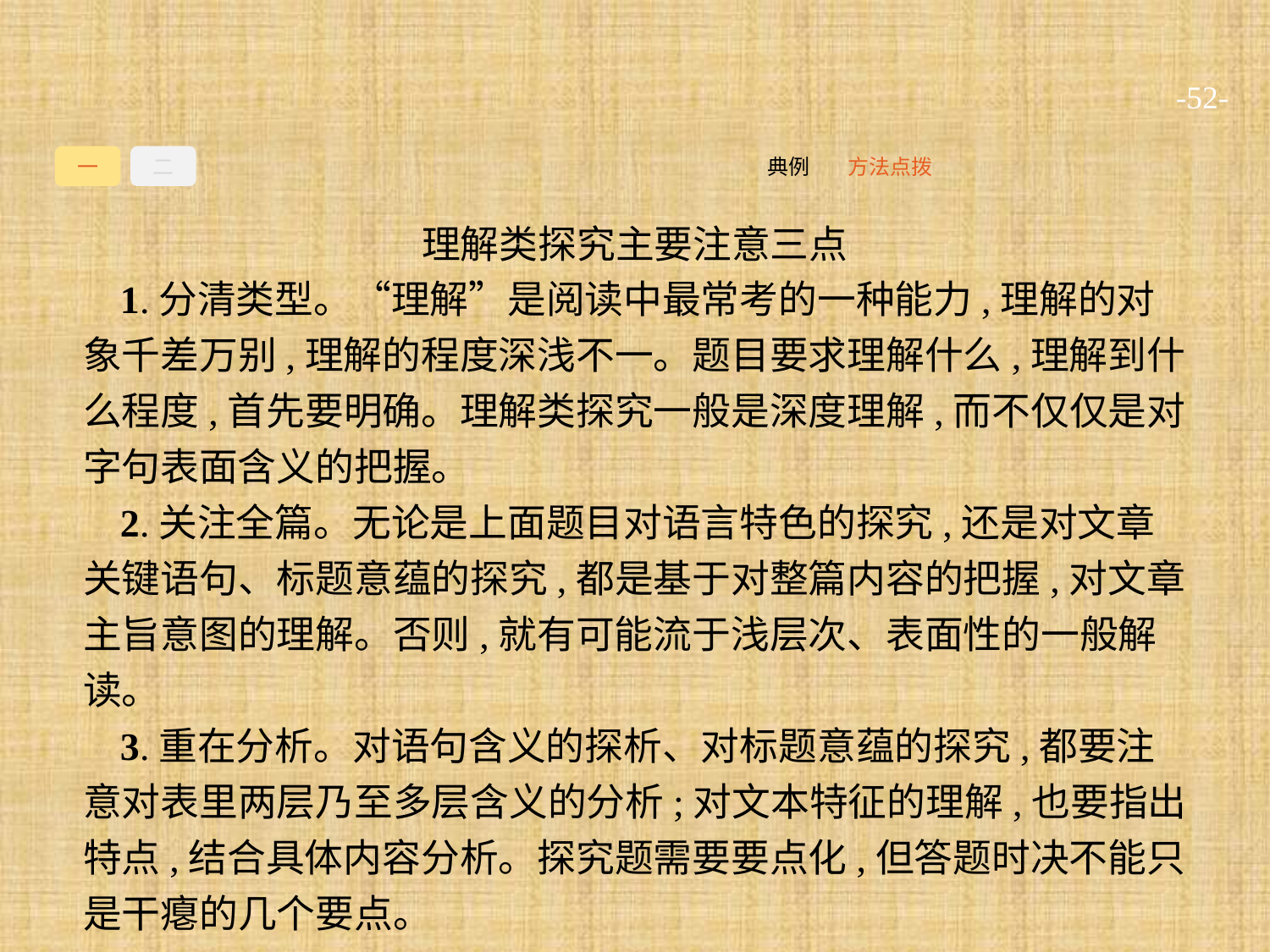

-52-
一
二
方法点拨
典例
理解类探究主要注意三点
1.分清类型。“理解”是阅读中最常考的一种能力,理解的对象千差万别,理解的程度深浅不一。题目要求理解什么,理解到什么程度,首先要明确。理解类探究一般是深度理解,而不仅仅是对字句表面含义的把握。
2.关注全篇。无论是上面题目对语言特色的探究,还是对文章关键语句、标题意蕴的探究,都是基于对整篇内容的把握,对文章主旨意图的理解。否则,就有可能流于浅层次、表面性的一般解读。
3.重在分析。对语句含义的探析、对标题意蕴的探究,都要注意对表里两层乃至多层含义的分析;对文本特征的理解,也要指出特点,结合具体内容分析。探究题需要要点化,但答题时决不能只是干瘪的几个要点。